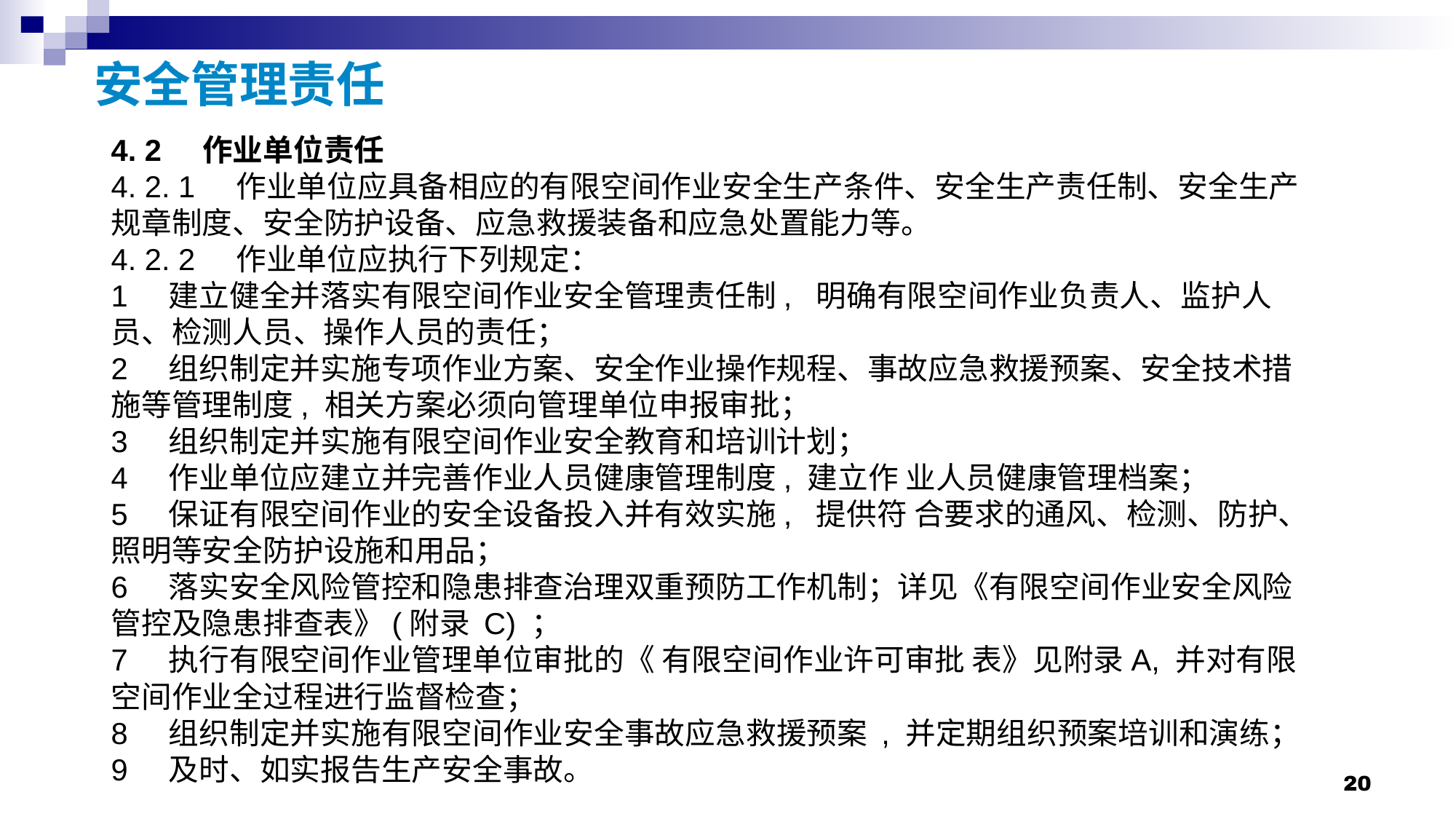

# 安全管理责任
4. 2    作业单位责任
4. 2. 1    作业单位应具备相应的有限空间作业安全生产条件、安全生产责任制、安全生产规章制度、安全防护设备、应急救援装备和应急处置能力等。
4. 2. 2    作业单位应执行下列规定：
1    建立健全并落实有限空间作业安全管理责任制,  明确有限空间作业负责人、监护人员、检测人员、操作人员的责任；
2    组织制定并实施专项作业方案、安全作业操作规程、事故应急救援预案、安全技术措施等管理制度, 相关方案必须向管理单位申报审批；
3    组织制定并实施有限空间作业安全教育和培训计划；
4    作业单位应建立并完善作业人员健康管理制度, 建立作 业人员健康管理档案；
5    保证有限空间作业的安全设备投入并有效实施,  提供符 合要求的通风、检测、防护、照明等安全防护设施和用品；
6    落实安全风险管控和隐患排查治理双重预防工作机制；详见《有限空间作业安全风险管控及隐患排查表》(附录 C) ；
7    执行有限空间作业管理单位审批的《 有限空间作业许可审批 表》见附录A, 并对有限空间作业全过程进行监督检查；
8    组织制定并实施有限空间作业安全事故应急救援预案 , 并定期组织预案培训和演练；
9    及时、如实报告生产安全事故。
20